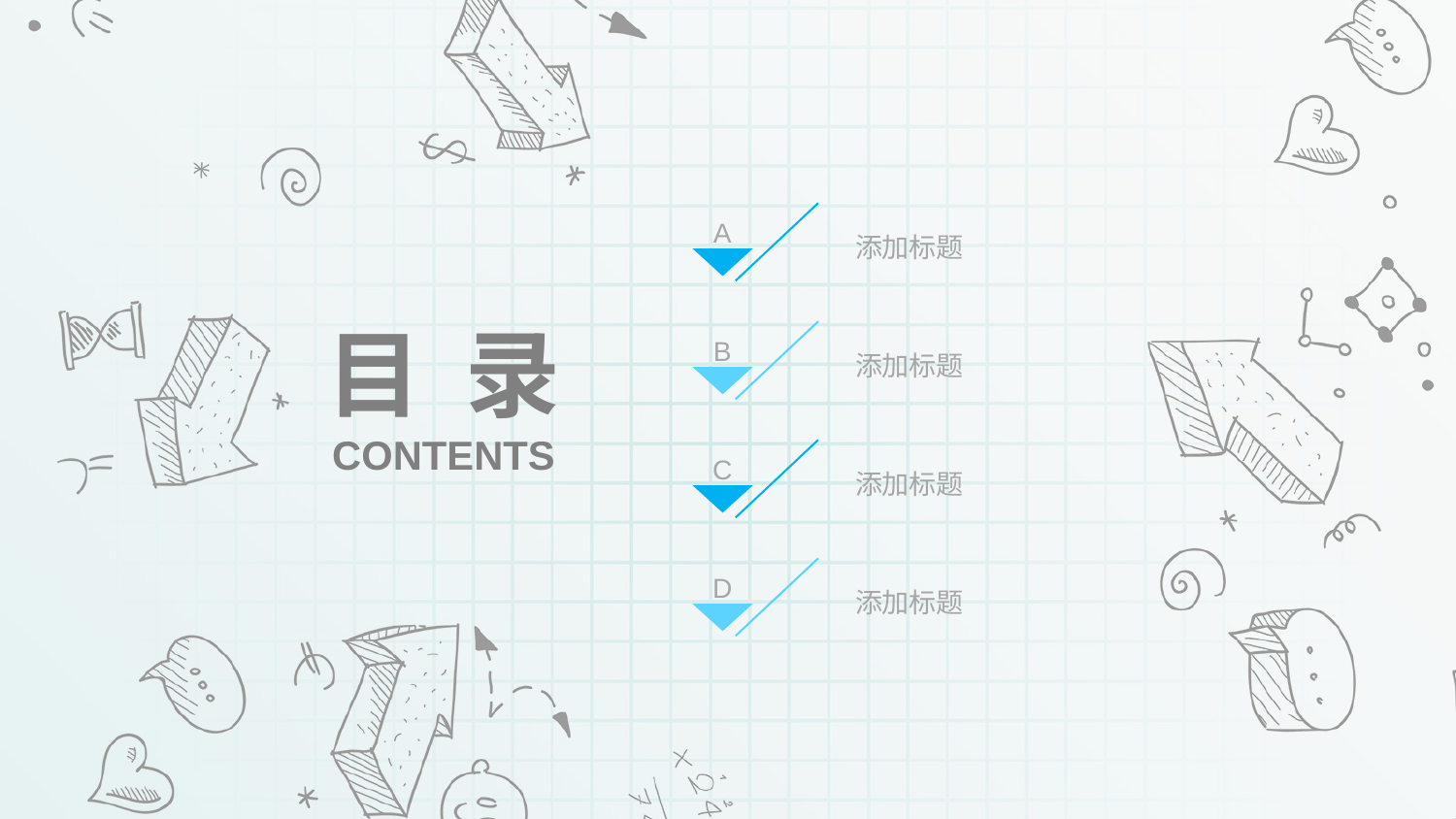

A

添加标题
目  录
B

添加标题
CONTENTS
C

添加标题
D

添加标题